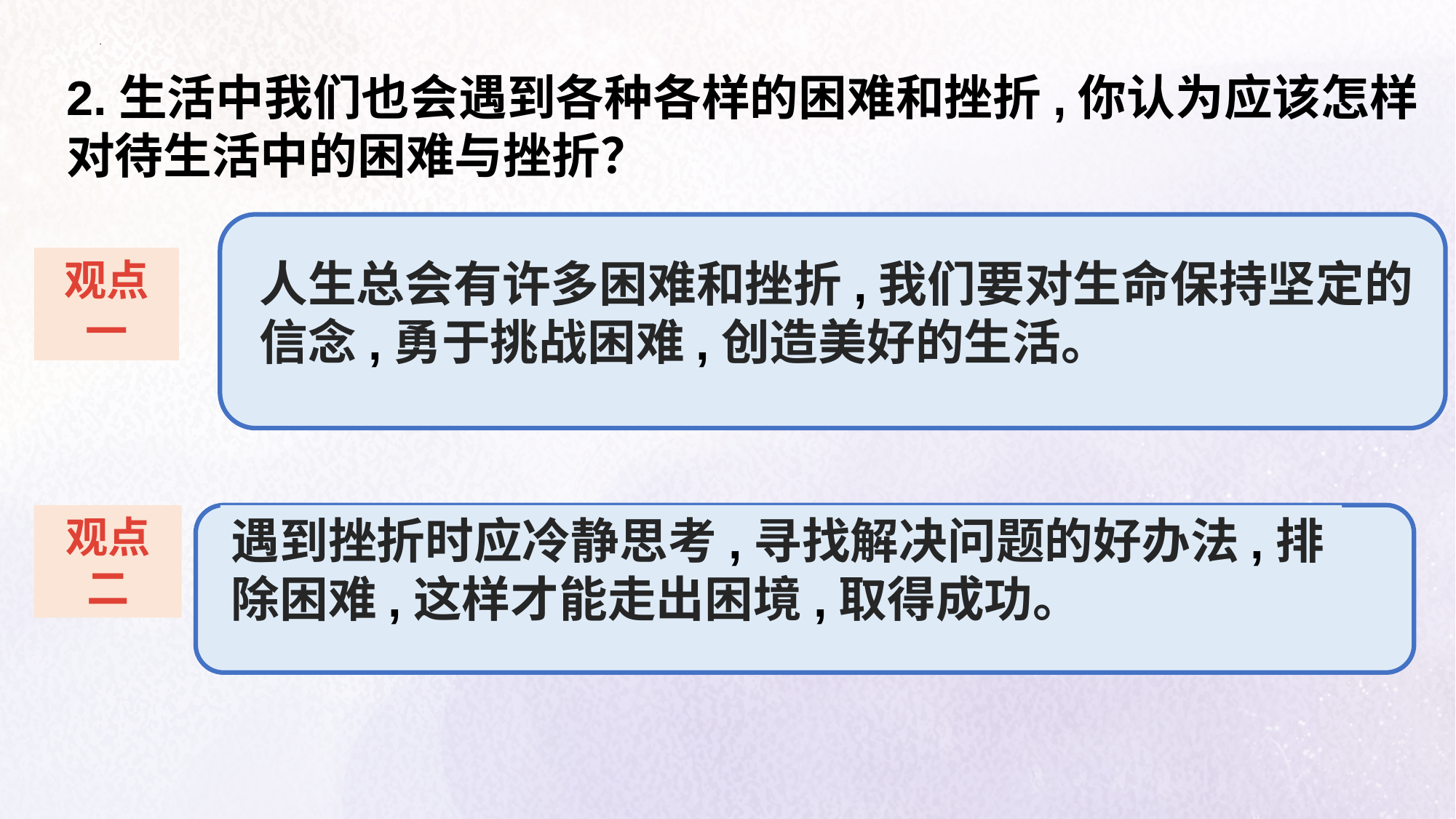

2.生活中我们也会遇到各种各样的困难和挫折,你认为应该怎样对待生活中的困难与挫折？

人生总会有许多困难和挫折,我们要对生命保持坚定的信念,勇于挑战困难,创造美好的生活。
观点一
观点二

遇到挫折时应冷静思考,寻找解决问题的好办法,排除困难,这样才能走出困境,取得成功。